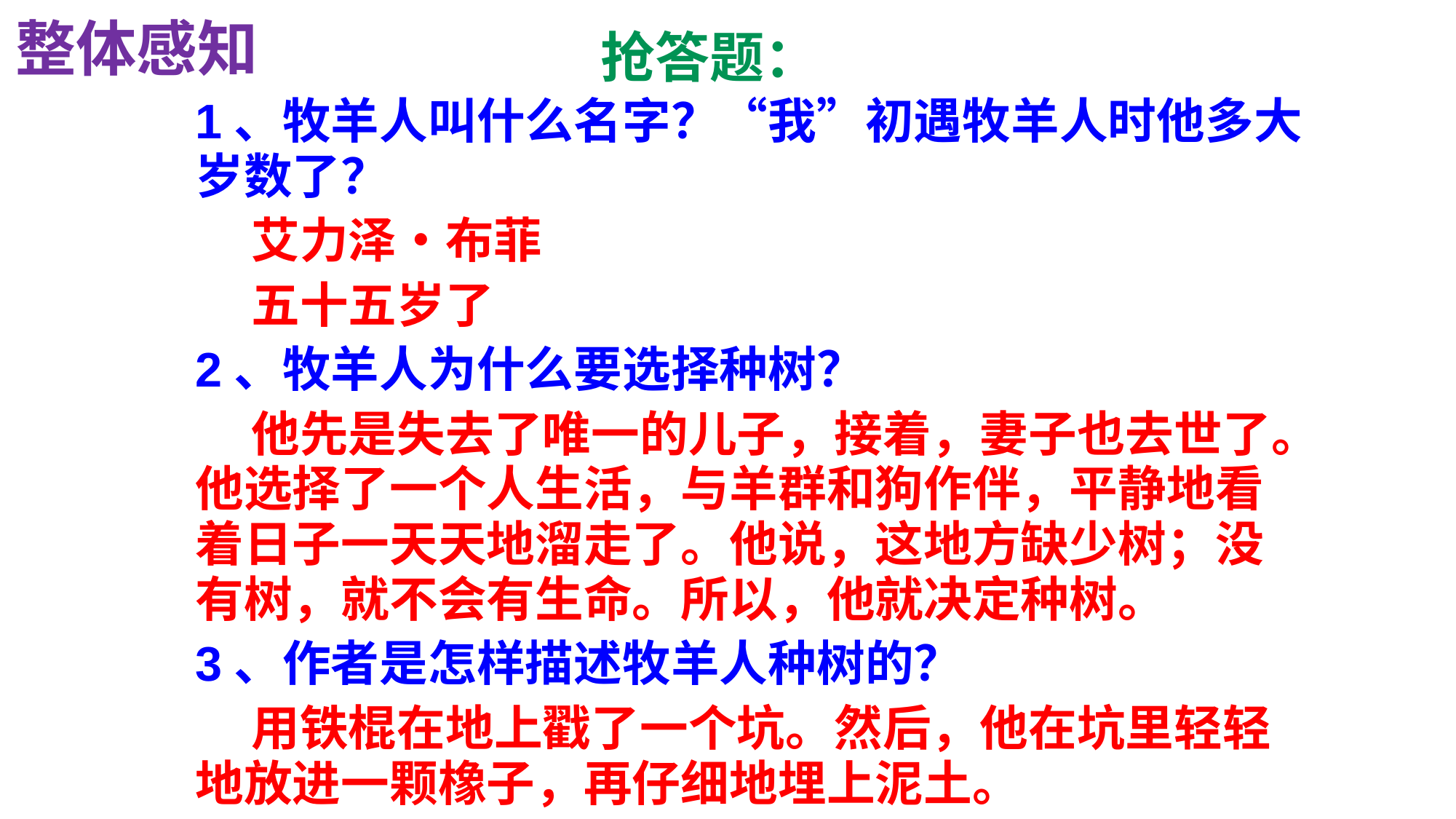

整体感知
 抢答题：
1、牧羊人叫什么名字？“我”初遇牧羊人时他多大岁数了？
    艾力泽•布菲
    五十五岁了
2、牧羊人为什么要选择种树？
    他先是失去了唯一的儿子，接着，妻子也去世了。他选择了一个人生活，与羊群和狗作伴，平静地看着日子一天天地溜走了。他说，这地方缺少树；没有树，就不会有生命。所以，他就决定种树。
3、作者是怎样描述牧羊人种树的？
    用铁棍在地上戳了一个坑。然后，他在坑里轻轻地放进一颗橡子，再仔细地埋上泥土。